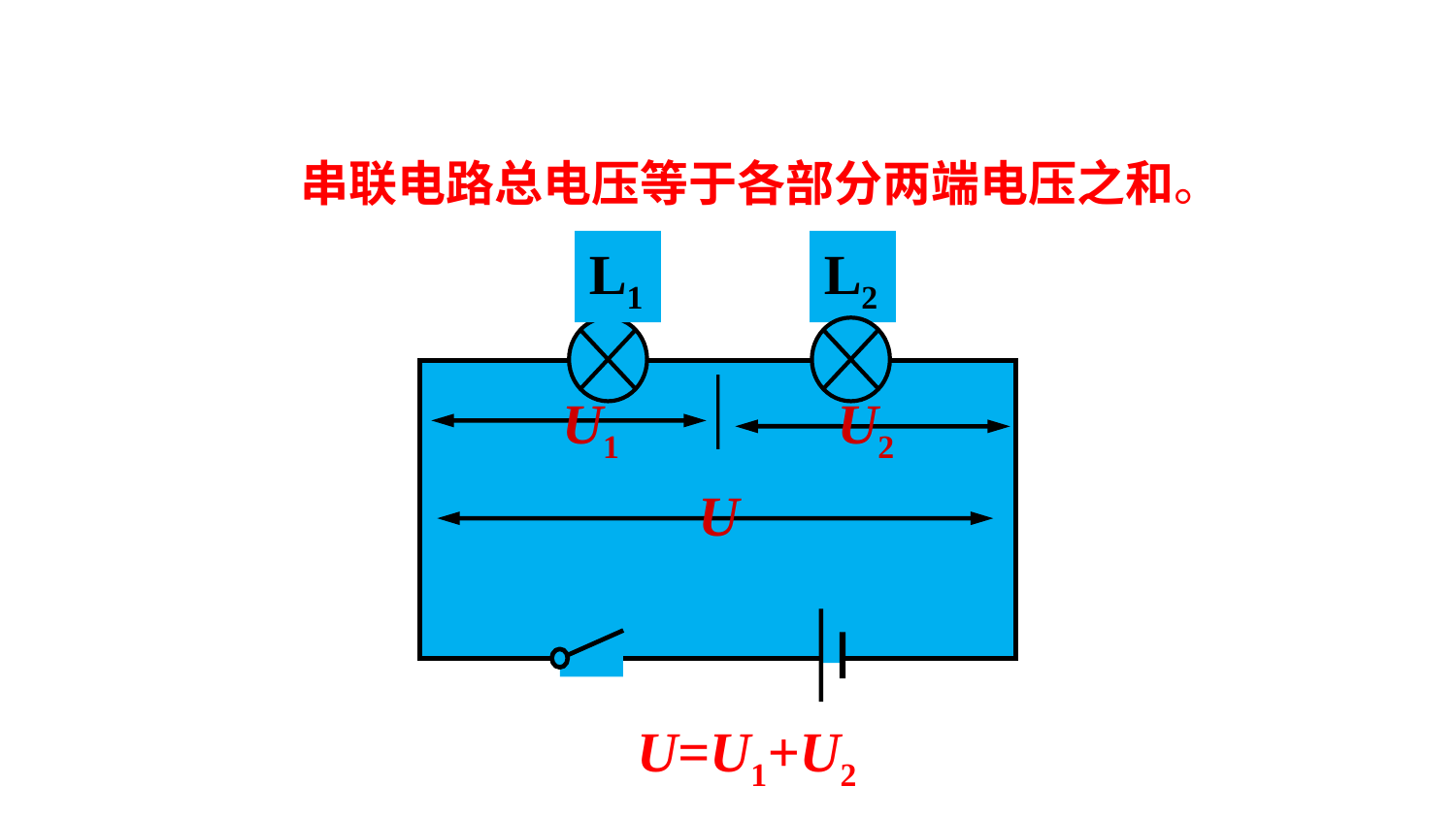

串联电路总电压等于各部分两端电压之和。
L1
L2

U1
U2

U

U=U1+U2